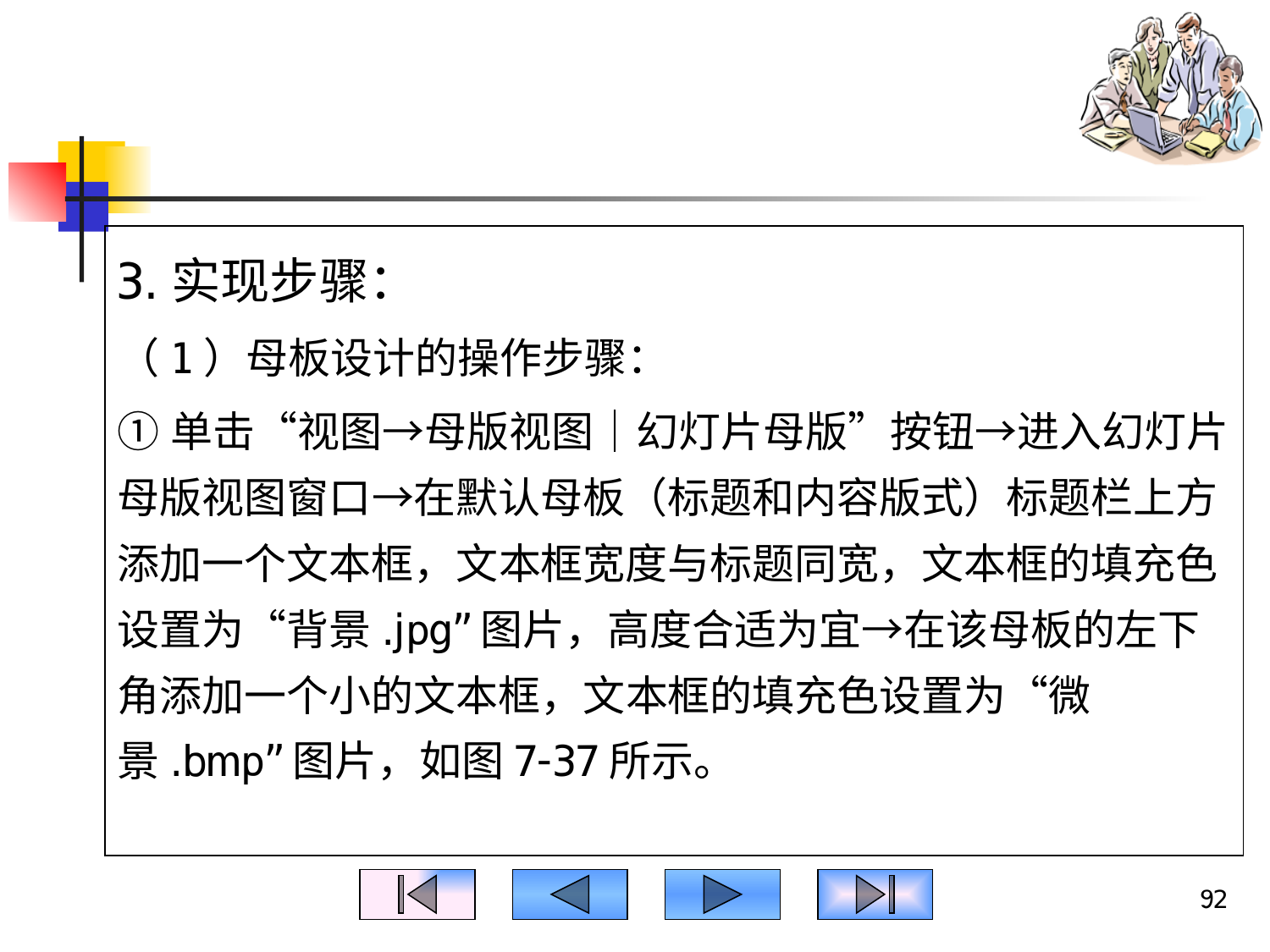

#
3.实现步骤：
（1）母板设计的操作步骤：
①单击“视图→母版视图｜幻灯片母版”按钮→进入幻灯片母版视图窗口→在默认母板（标题和内容版式）标题栏上方添加一个文本框，文本框宽度与标题同宽，文本框的填充色设置为“背景.jpg”图片，高度合适为宜→在该母板的左下角添加一个小的文本框，文本框的填充色设置为“微景.bmp”图片，如图7-37所示。

92